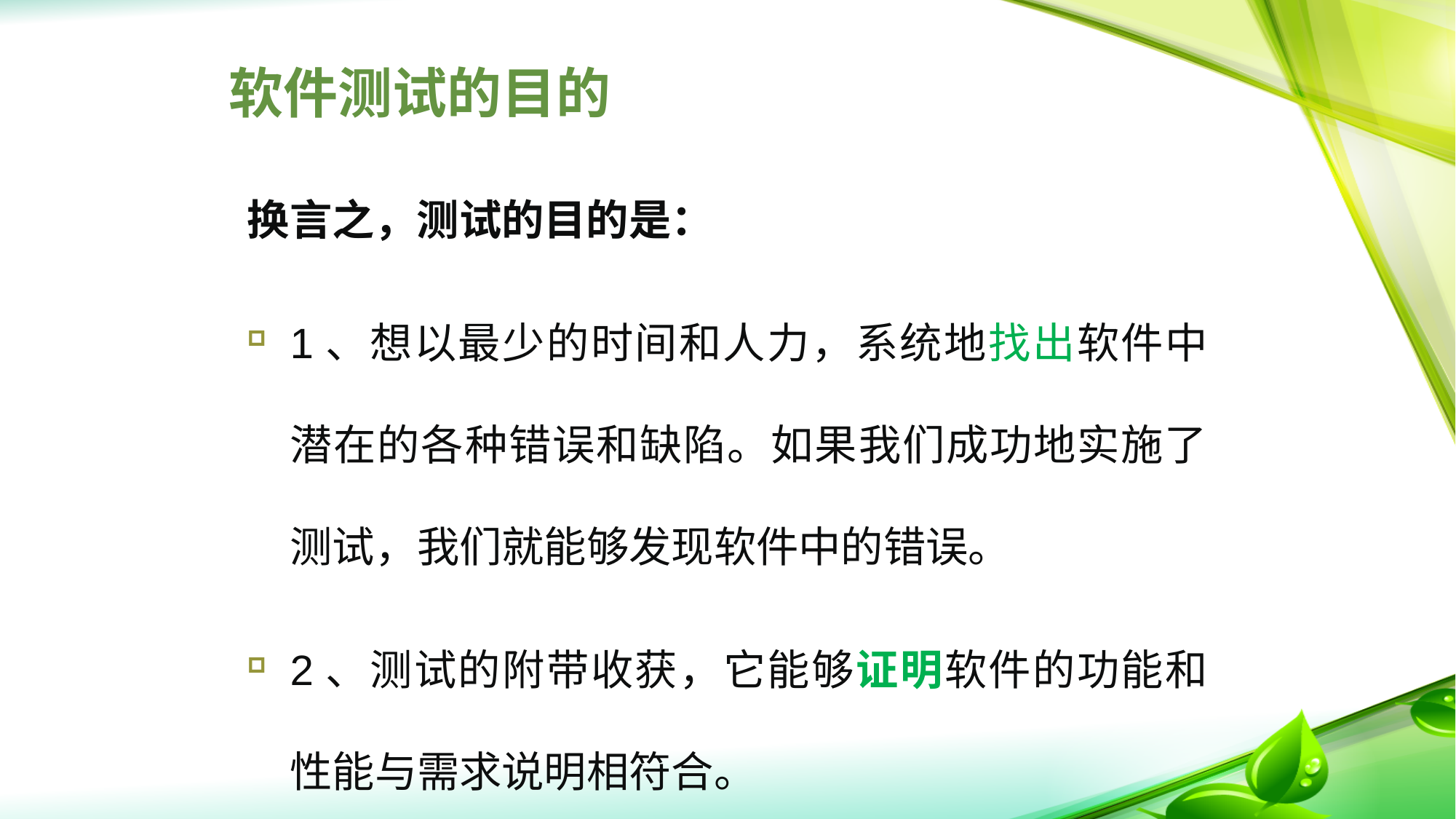

软件测试的目的
换言之，测试的目的是：
1、想以最少的时间和人力，系统地找出软件中潜在的各种错误和缺陷。如果我们成功地实施了测试，我们就能够发现软件中的错误。
2、测试的附带收获，它能够证明软件的功能和性能与需求说明相符合。